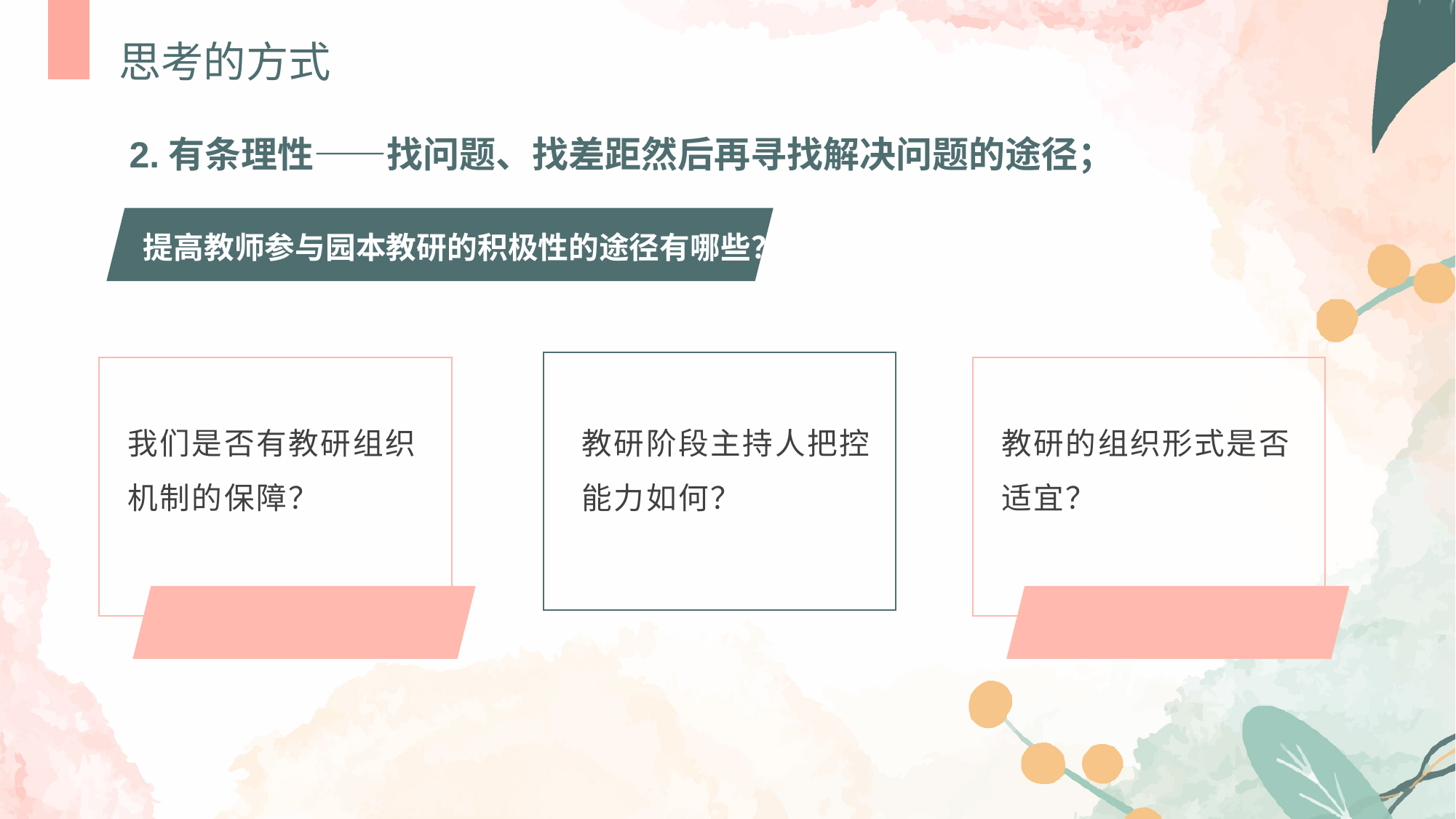

思考的方式

2.有条理性——找问题、找差距然后再寻找解决问题的途径；

提高教师参与园本教研的积极性的途径有哪些？

教研阶段主持人把控能力如何？

我们是否有教研组织机制的保障？

教研的组织形式是否适宜？